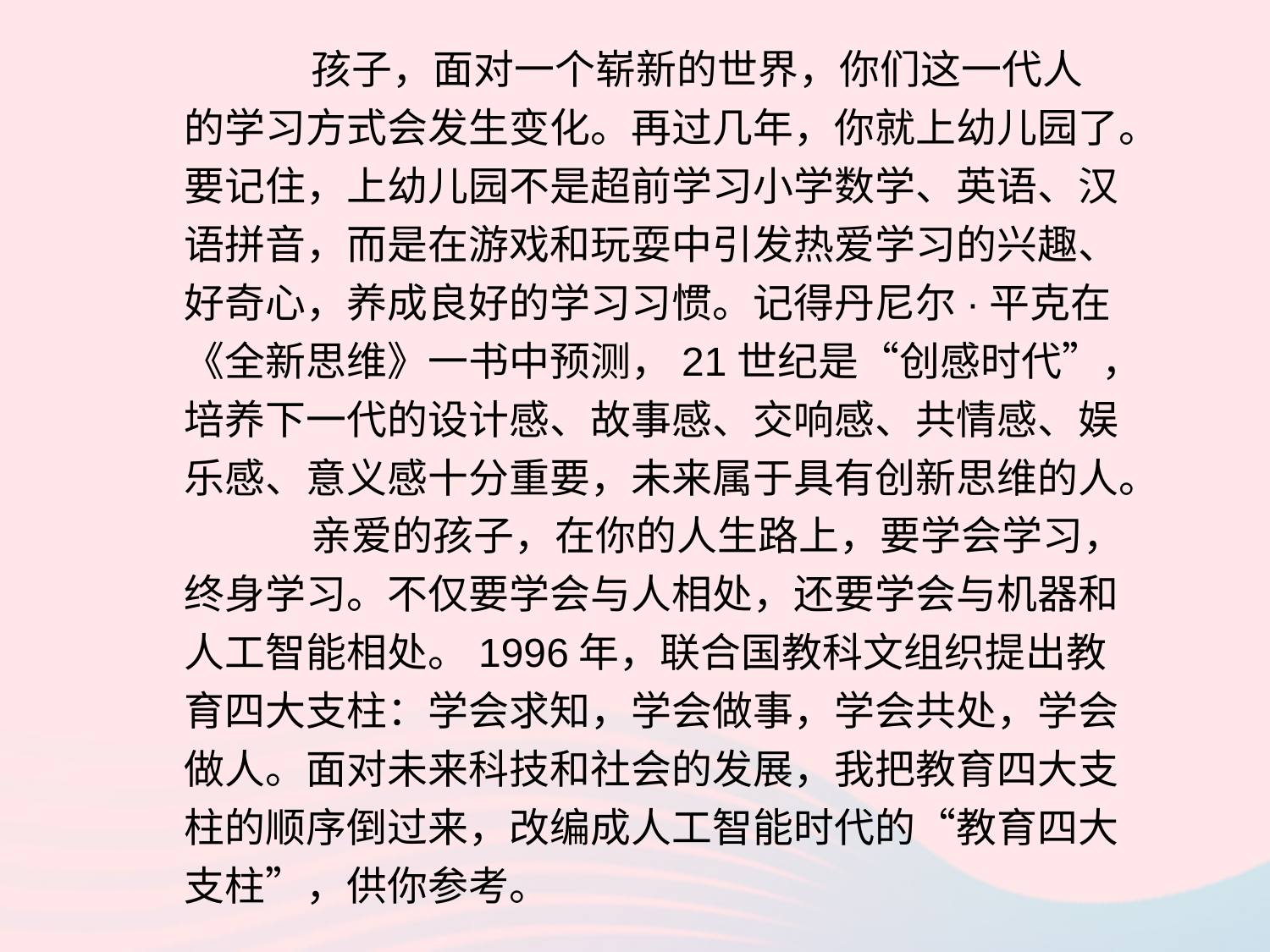

孩子，面对一个崭新的世界，你们这一代人的学习方式会发生变化。再过几年，你就上幼儿园了。要记住，上幼儿园不是超前学习小学数学、英语、汉语拼音，而是在游戏和玩耍中引发热爱学习的兴趣、好奇心，养成良好的学习习惯。记得丹尼尔·平克在《全新思维》一书中预测，21世纪是“创感时代”，培养下一代的设计感、故事感、交响感、共情感、娱乐感、意义感十分重要，未来属于具有创新思维的人。
	亲爱的孩子，在你的人生路上，要学会学习，终身学习。不仅要学会与人相处，还要学会与机器和人工智能相处。1996年，联合国教科文组织提出教育四大支柱：学会求知，学会做事，学会共处，学会做人。面对未来科技和社会的发展，我把教育四大支柱的顺序倒过来，改编成人工智能时代的“教育四大支柱”，供你参考。